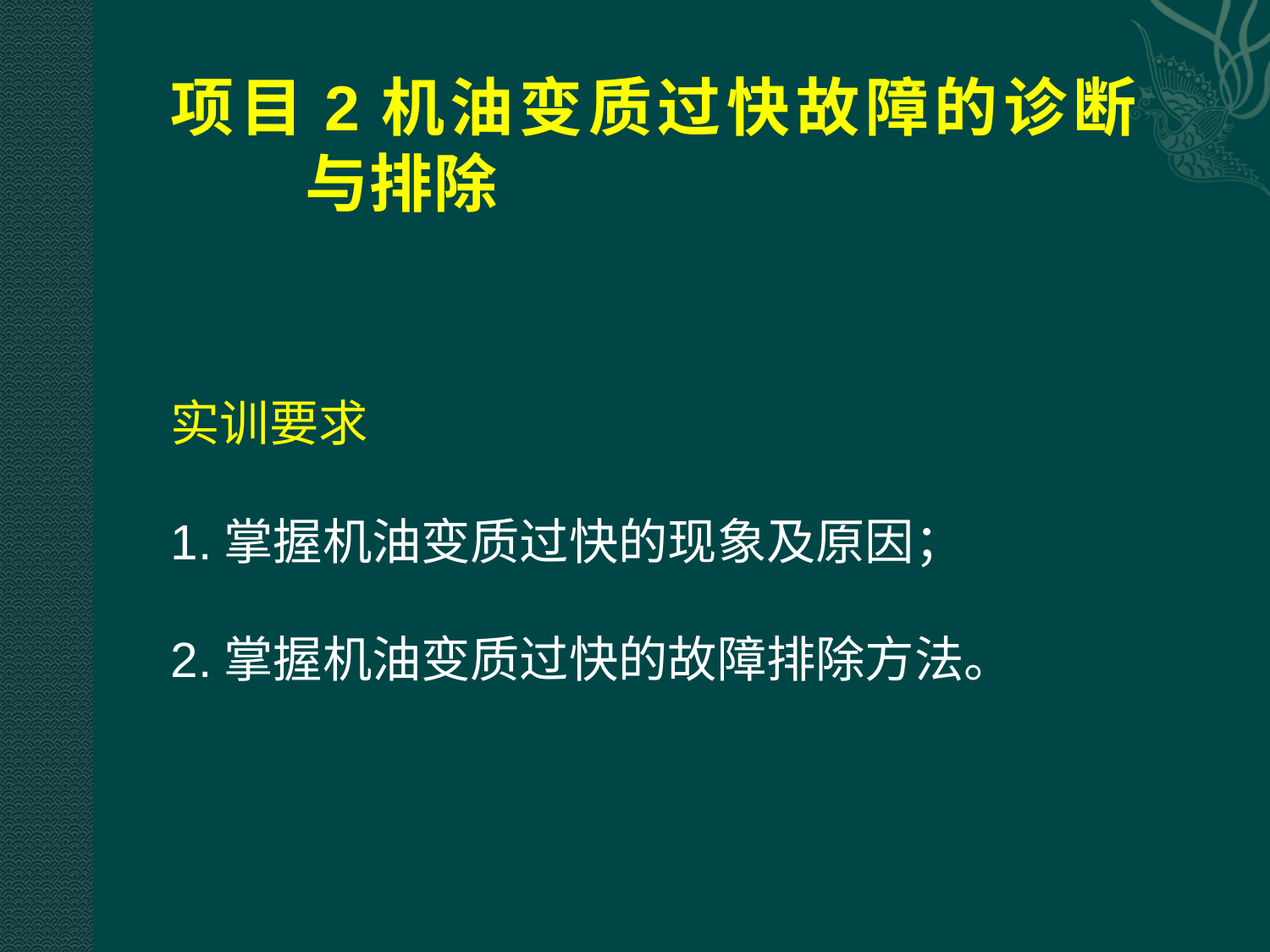

# 项目2机油变质过快故障的诊断 与排除
实训要求
1.掌握机油变质过快的现象及原因；
2.掌握机油变质过快的故障排除方法。